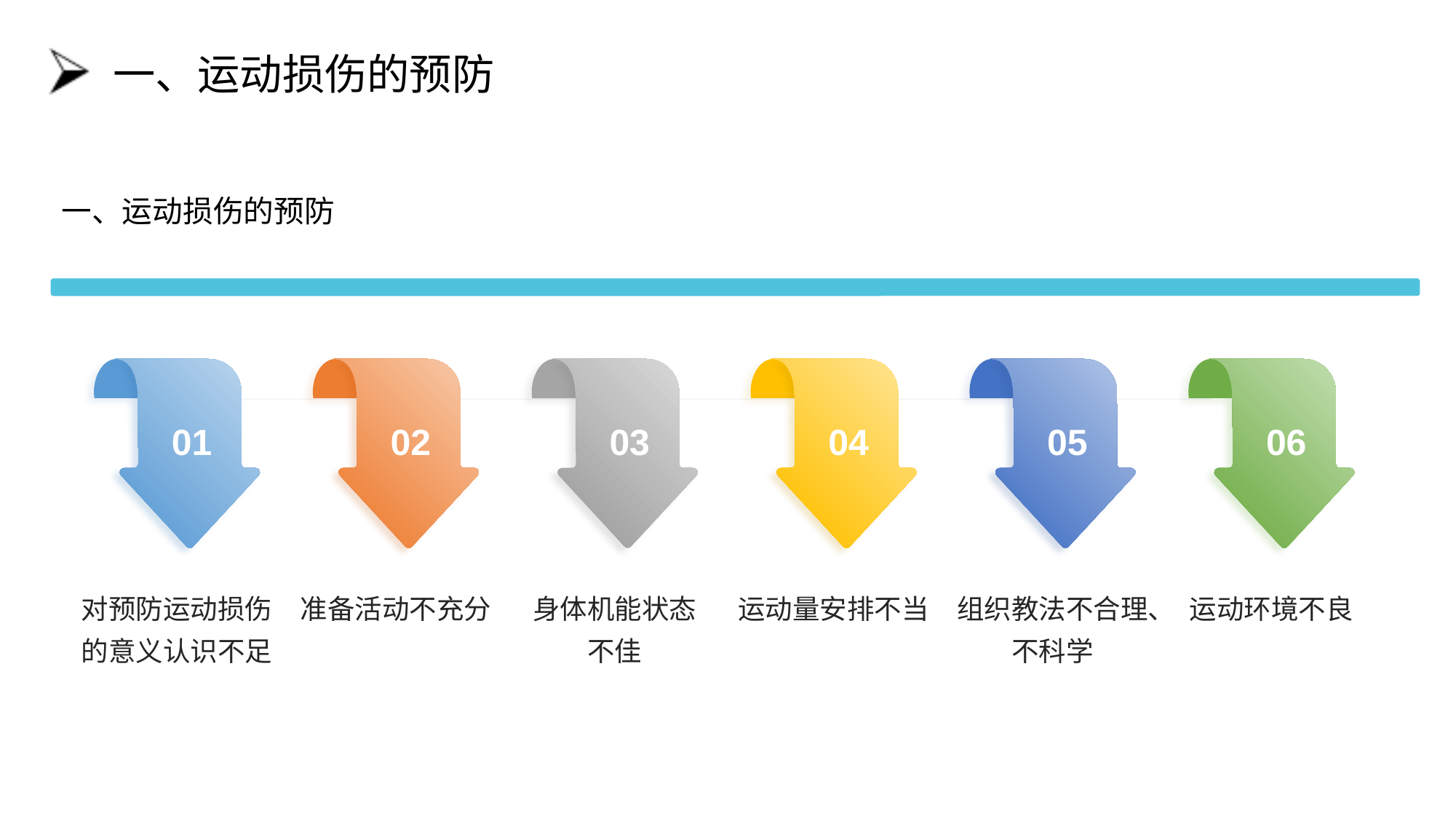

# 一、运动损伤的预防
一、运动损伤的预防

01
02
03
04
05
06

对预防运动损伤的意义认识不足
准备活动不充分
身体机能状态
不佳
运动量安排不当
组织教法不合理、不科学
运动环境不良